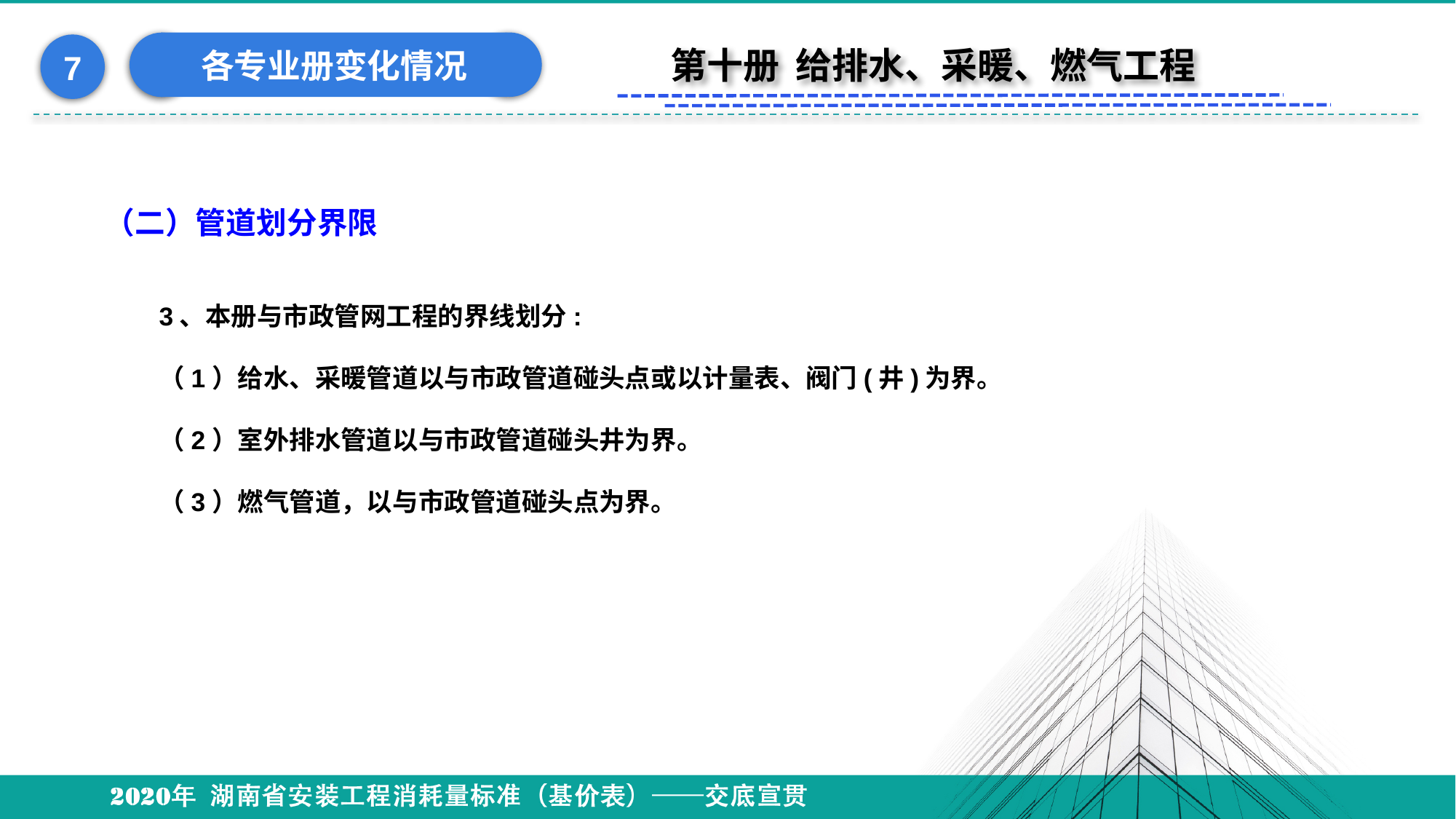

各专业册变化情况

7
第十册  给排水、采暖、燃气工程
（二）管道划分界限

3、本册与市政管网工程的界线划分:
（1）给水、采暖管道以与市政管道碰头点或以计量表、阀门(井)为界。
（2）室外排水管道以与市政管道碰头井为界。
（3）燃气管道，以与市政管道碰头点为界。